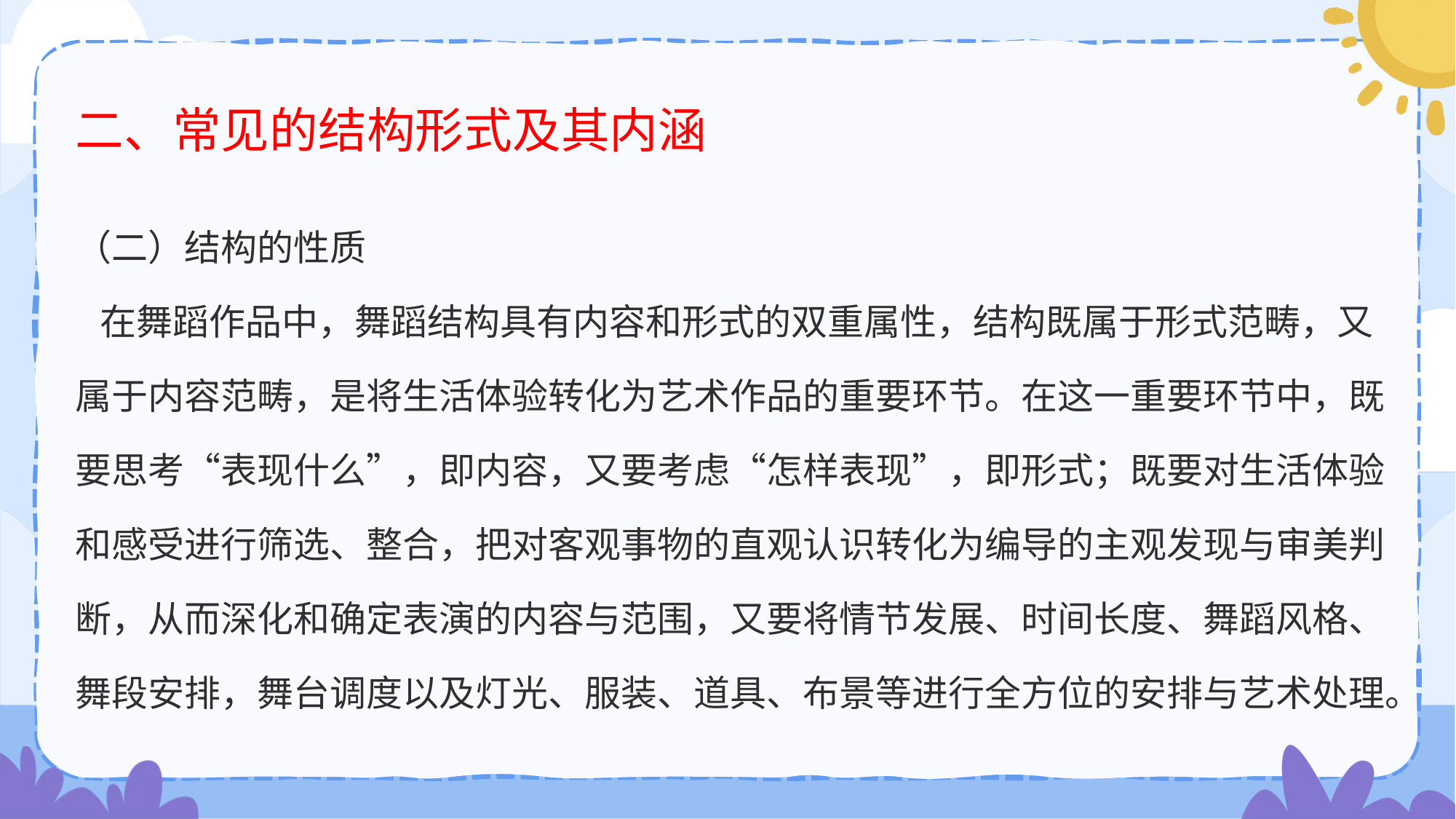

# 二、常见的结构形式及其内涵
（二）结构的性质
   在舞蹈作品中，舞蹈结构具有内容和形式的双重属性，结构既属于形式范畴，又属于内容范畴，是将生活体验转化为艺术作品的重要环节。在这一重要环节中，既要思考“表现什么”，即内容，又要考虑“怎样表现”，即形式；既要对生活体验和感受进行筛选、整合，把对客观事物的直观认识转化为编导的主观发现与审美判断，从而深化和确定表演的内容与范围，又要将情节发展、时间长度、舞蹈风格、舞段安排，舞台调度以及灯光、服装、道具、布景等进行全方位的安排与艺术处理。